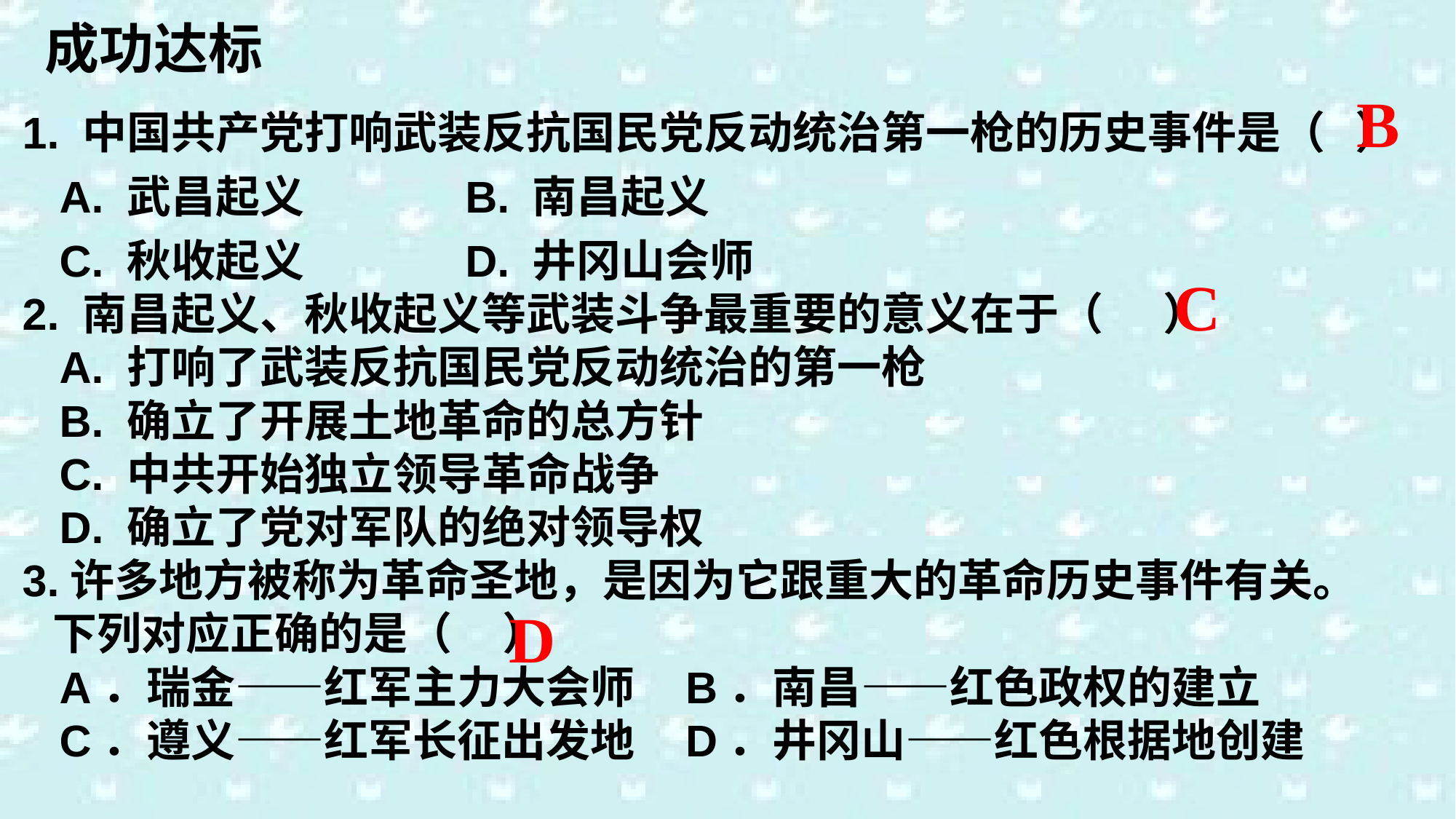

成功达标
B
1. 中国共产党打响武装反抗国民党反动统治第一枪的历史事件是（   ）
   A. 武昌起义               B. 南昌起义
   C. 秋收起义               D. 井冈山会师
2. 南昌起义、秋收起义等武装斗争最重要的意义在于（      ）
   A. 打响了武装反抗国民党反动统治的第一枪
   B. 确立了开展土地革命的总方针
   C. 中共开始独立领导革命战争
   D. 确立了党对军队的绝对领导权
3.许多地方被称为革命圣地，是因为它跟重大的革命历史事件有关。
  下列对应正确的是（     ）
   A．瑞金——红军主力大会师    B．南昌——红色政权的建立
   C．遵义——红军长征出发地    D．井冈山——红色根据地创建
C
D